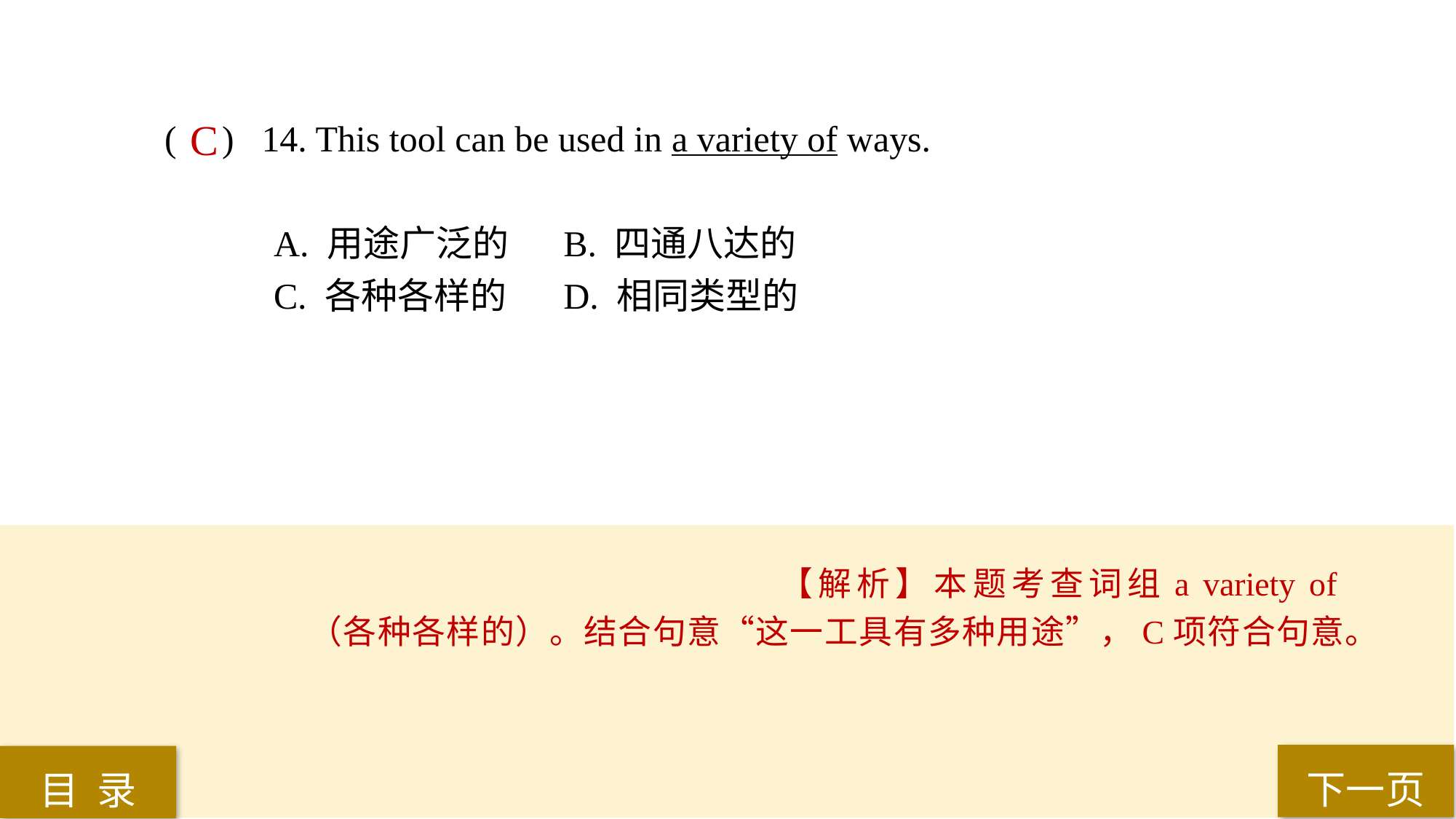

(     )   14. This tool can be used in a variety of ways.

A. 用途广泛的	 B. 四通八达的
C. 各种各样的	 D. 相同类型的
C
【解析】本题考查词组a variety of（各种各样的）。结合句意“这一工具有多种用途”，C项符合句意。